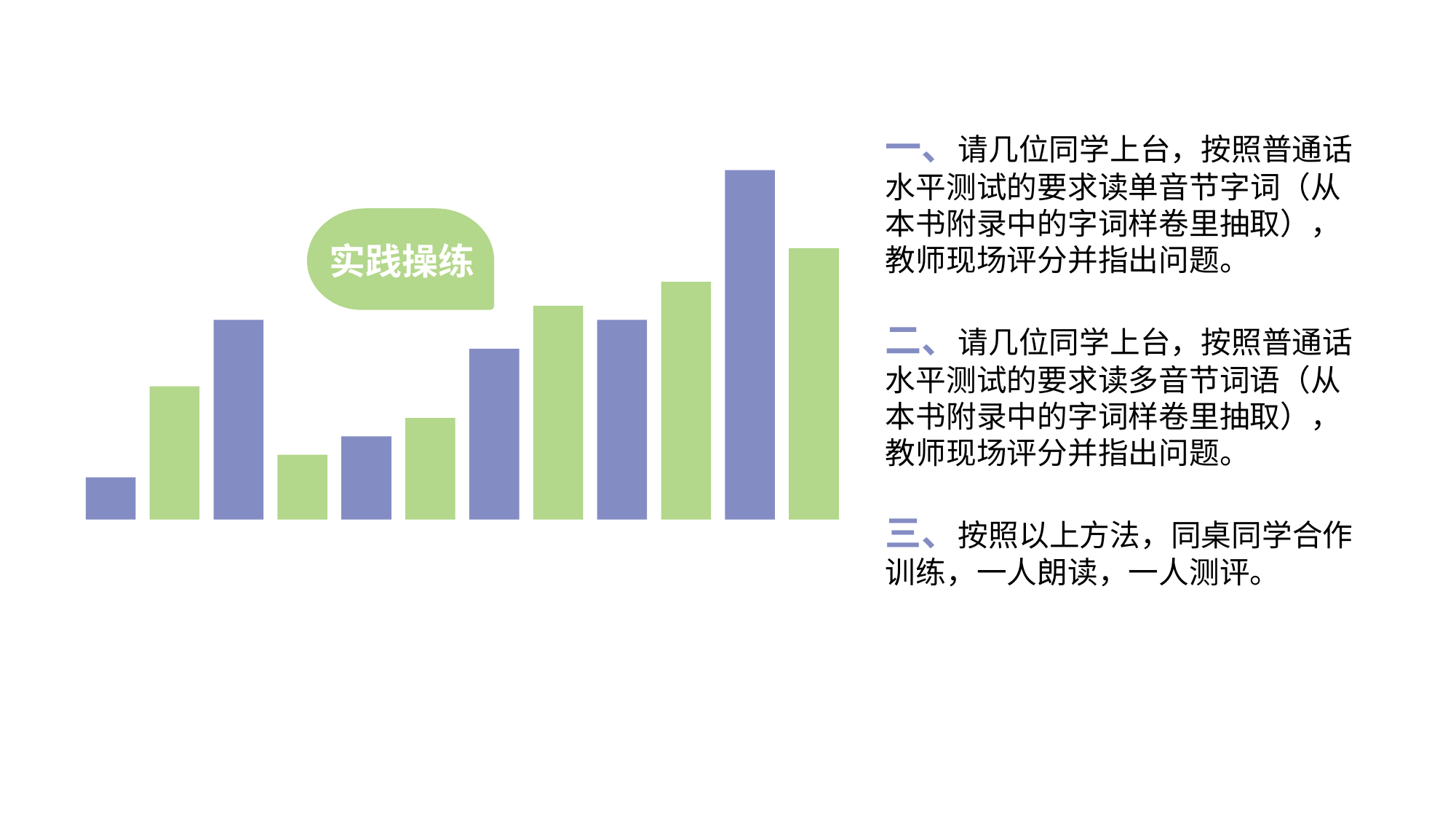

一、请几位同学上台，按照普通话水平测试的要求读单音节字词（从本书附录中的字词样卷里抽取），教师现场评分并指出问题。
二、请几位同学上台，按照普通话水平测试的要求读多音节词语（从本书附录中的字词样卷里抽取），教师现场评分并指出问题。

实践操练

三、按照以上方法，同桌同学合作训练，一人朗读，一人测评。